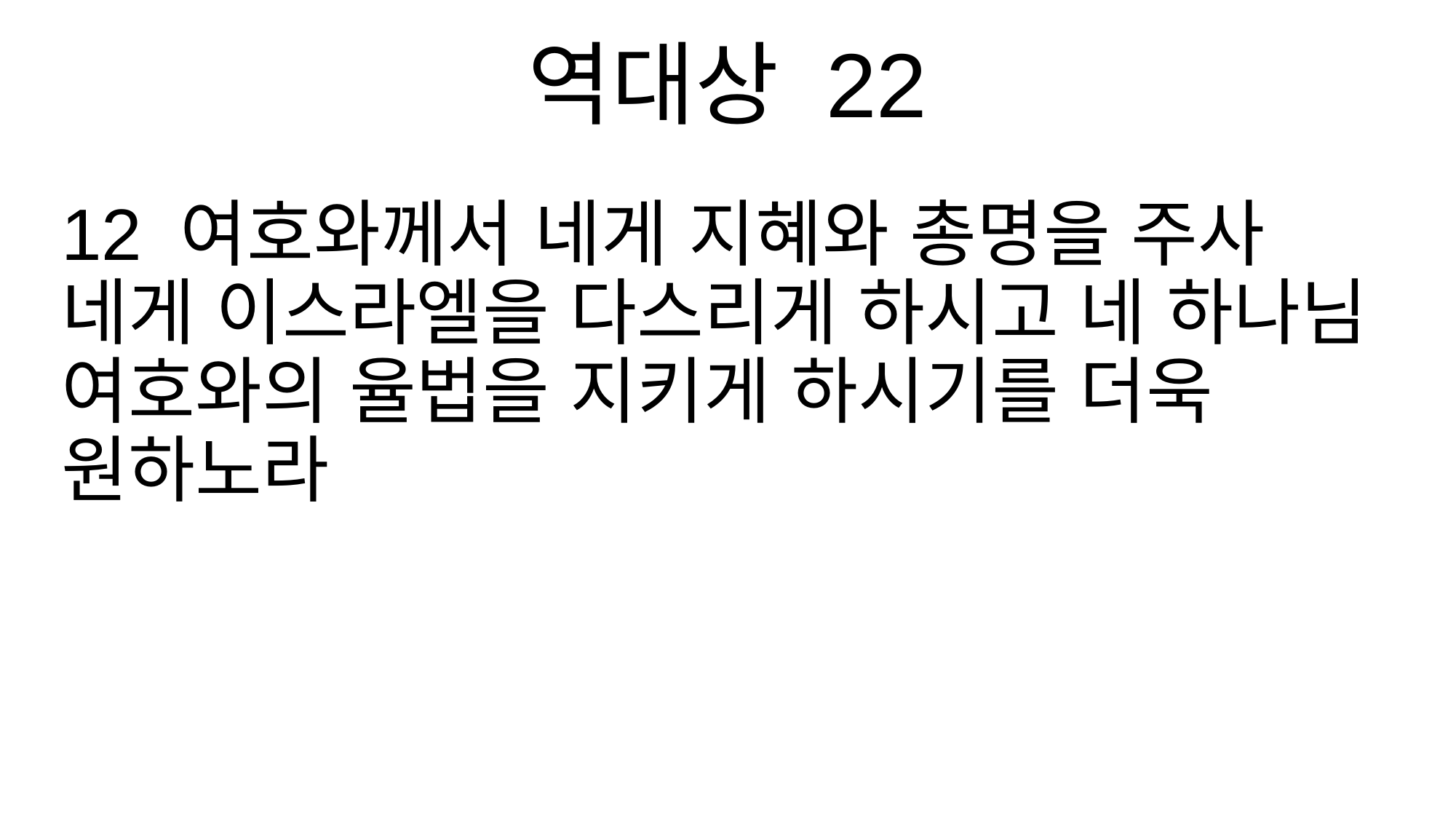

역대상 22
12 여호와께서 네게 지혜와 총명을 주사 네게 이스라엘을 다스리게 하시고 네 하나님 여호와의 율법을 지키게 하시기를 더욱 원하노라